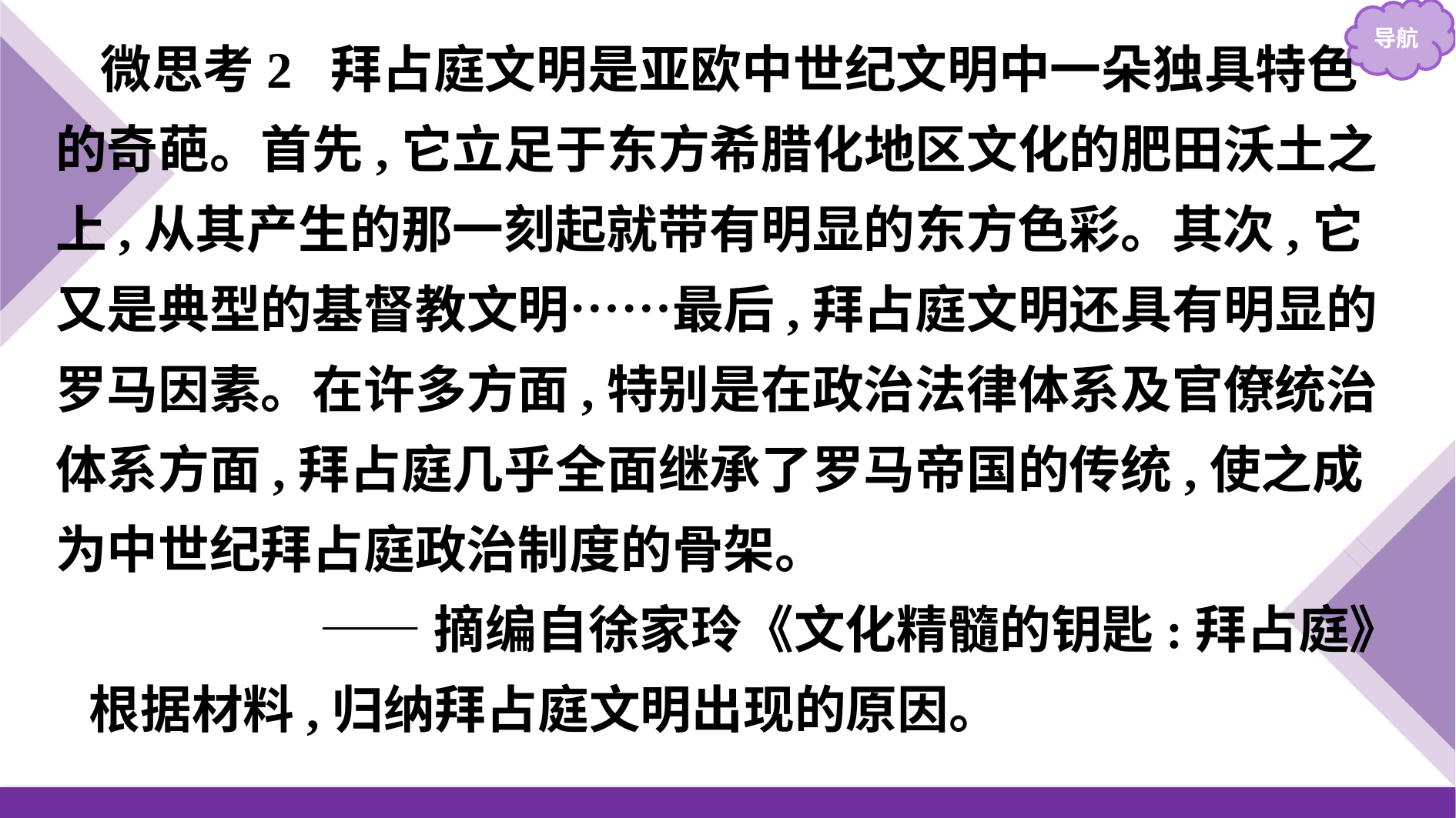

微思考2  拜占庭文明是亚欧中世纪文明中一朵独具特色的奇葩。首先,它立足于东方希腊化地区文化的肥田沃土之上,从其产生的那一刻起就带有明显的东方色彩。其次,它又是典型的基督教文明……最后,拜占庭文明还具有明显的罗马因素。在许多方面,特别是在政治法律体系及官僚统治体系方面,拜占庭几乎全面继承了罗马帝国的传统,使之成为中世纪拜占庭政治制度的骨架。
——摘编自徐家玲《文化精髓的钥匙:拜占庭》
根据材料,归纳拜占庭文明出现的原因。